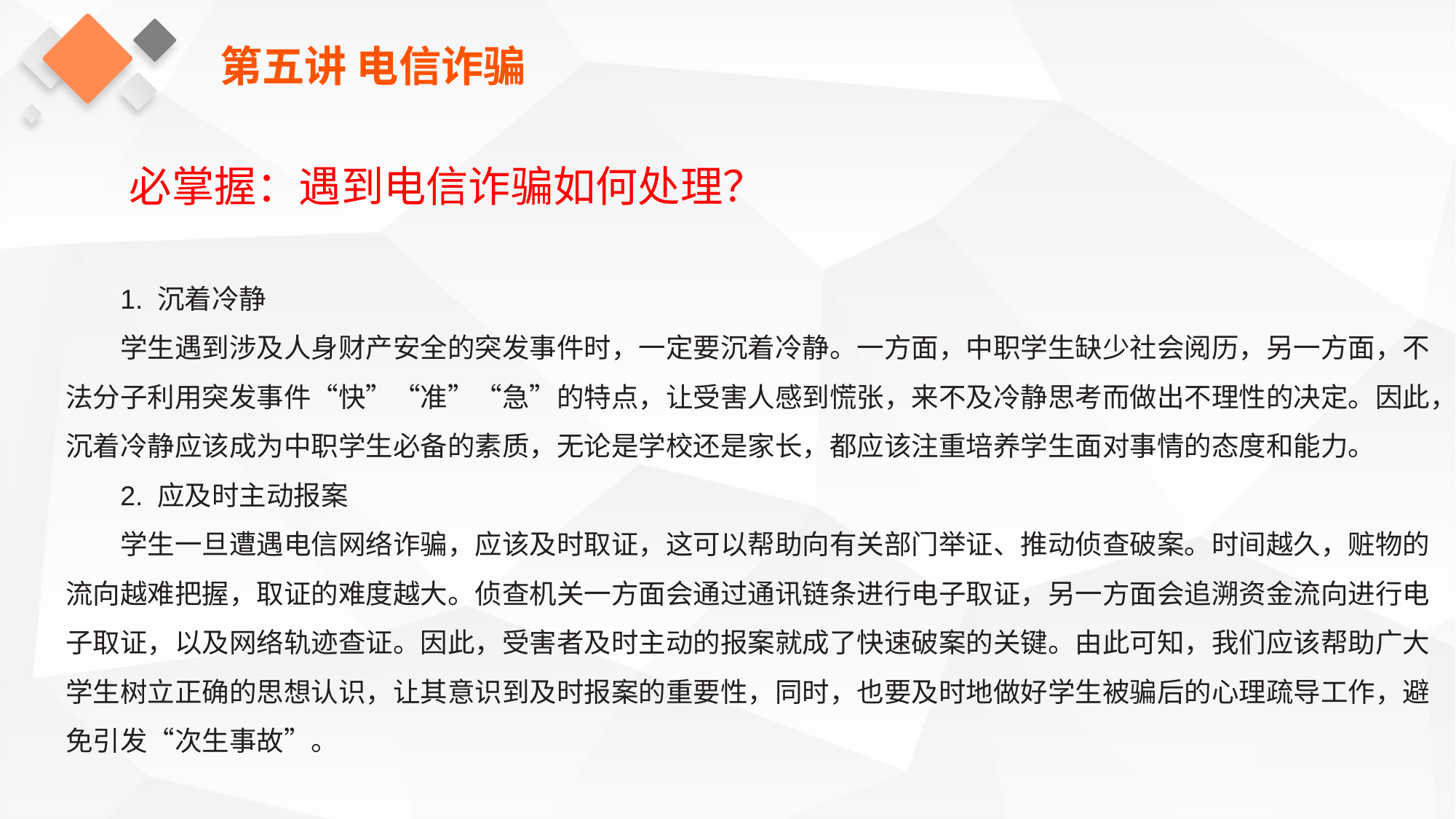

第五讲 电信诈骗
必掌握：遇到电信诈骗如何处理？
1. 沉着冷静
学生遇到涉及人身财产安全的突发事件时，一定要沉着冷静。一方面，中职学生缺少社会阅历，另一方面，不法分子利用突发事件“快”“准”“急”的特点，让受害人感到慌张，来不及冷静思考而做出不理性的决定。因此，沉着冷静应该成为中职学生必备的素质，无论是学校还是家长，都应该注重培养学生面对事情的态度和能力。
2. 应及时主动报案
学生一旦遭遇电信网络诈骗，应该及时取证，这可以帮助向有关部门举证、推动侦查破案。时间越久，赃物的流向越难把握，取证的难度越大。侦查机关一方面会通过通讯链条进行电子取证，另一方面会追溯资金流向进行电子取证，以及网络轨迹查证。因此，受害者及时主动的报案就成了快速破案的关键。由此可知，我们应该帮助广大学生树立正确的思想认识，让其意识到及时报案的重要性，同时，也要及时地做好学生被骗后的心理疏导工作，避免引发“次生事故”。